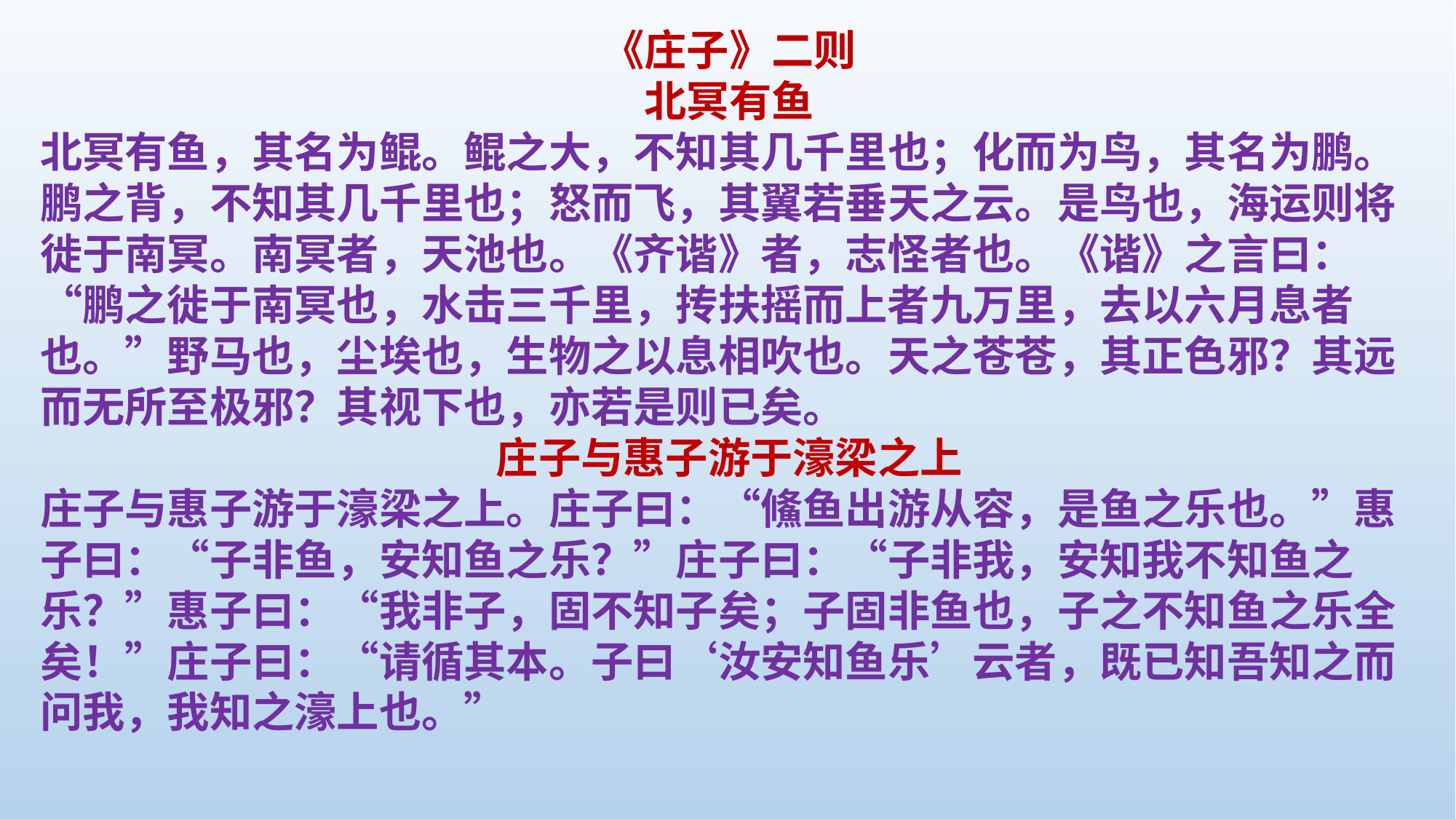

《庄子》二则
北冥有鱼
北冥有鱼，其名为鲲。鲲之大，不知其几千里也；化而为鸟，其名为鹏。鹏之背，不知其几千里也；怒而飞，其翼若垂天之云。是鸟也，海运则将徙于南冥。南冥者，天池也。《齐谐》者，志怪者也。《谐》之言曰：“鹏之徙于南冥也，水击三千里，抟扶摇而上者九万里，去以六月息者也。”野马也，尘埃也，生物之以息相吹也。天之苍苍，其正色邪？其远而无所至极邪？其视下也，亦若是则已矣。
庄子与惠子游于濠梁之上
庄子与惠子游于濠梁之上。庄子曰：“鯈鱼出游从容，是鱼之乐也。”惠子曰：“子非鱼，安知鱼之乐？”庄子曰：“子非我，安知我不知鱼之乐？”惠子曰：“我非子，固不知子矣；子固非鱼也，子之不知鱼之乐全矣！”庄子曰：“请循其本。子曰‘汝安知鱼乐’云者，既已知吾知之而问我，我知之濠上也。”